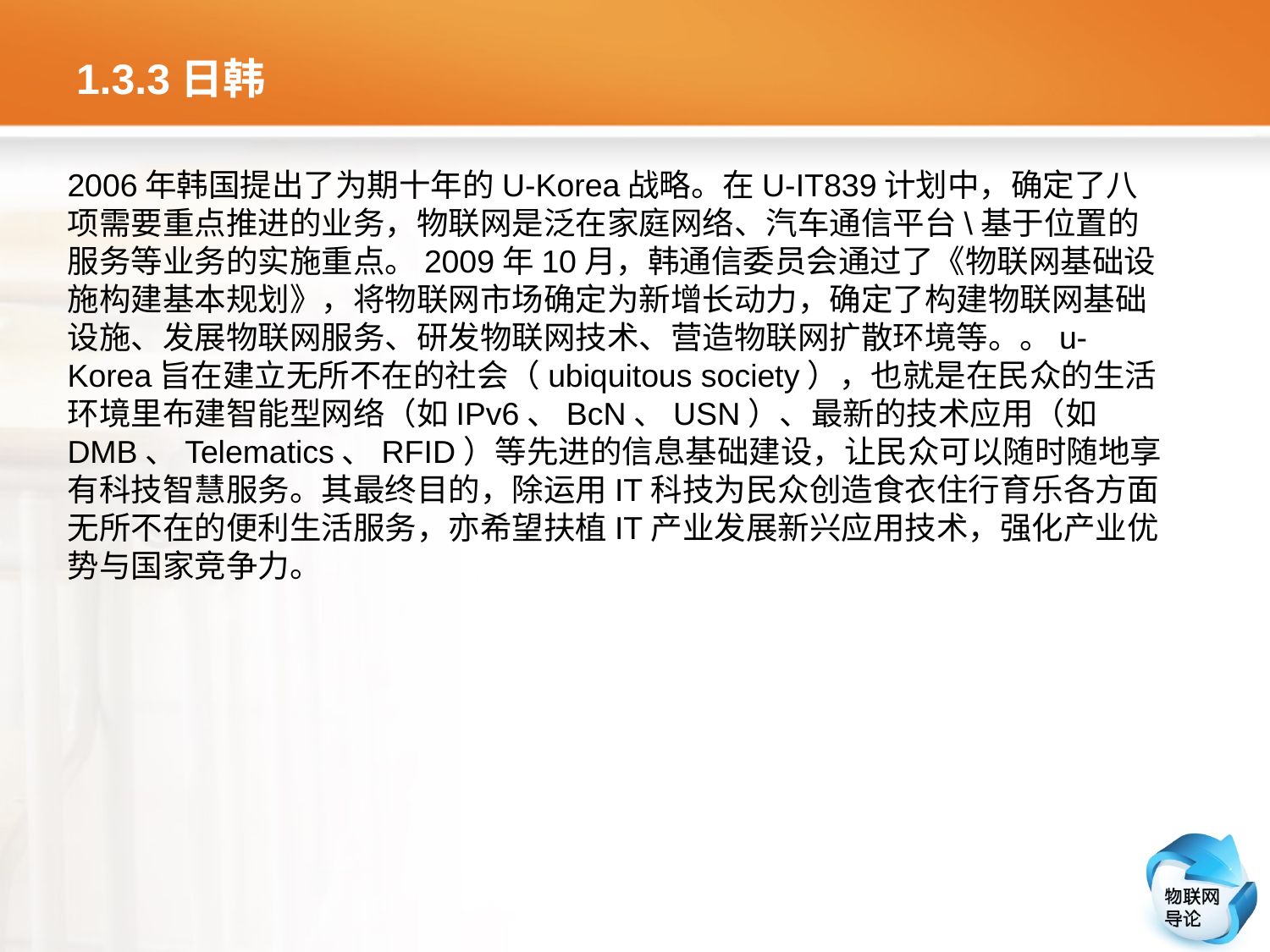

# 1.3.3日韩
2006年韩国提出了为期十年的U-Korea战略。在U-IT839计划中，确定了八项需要重点推进的业务，物联网是泛在家庭网络、汽车通信平台\基于位置的服务等业务的实施重点。2009年10月，韩通信委员会通过了《物联网基础设施构建基本规划》，将物联网市场确定为新增长动力，确定了构建物联网基础设施、发展物联网服务、研发物联网技术、营造物联网扩散环境等。。u-Korea旨在建立无所不在的社会（ubiquitous society），也就是在民众的生活环境里布建智能型网络（如IPv6、BcN、USN）、最新的技术应用（如DMB、Telematics、RFID）等先进的信息基础建设，让民众可以随时随地享有科技智慧服务。其最终目的，除运用IT科技为民众创造食衣住行育乐各方面无所不在的便利生活服务，亦希望扶植IT产业发展新兴应用技术，强化产业优势与国家竞争力。